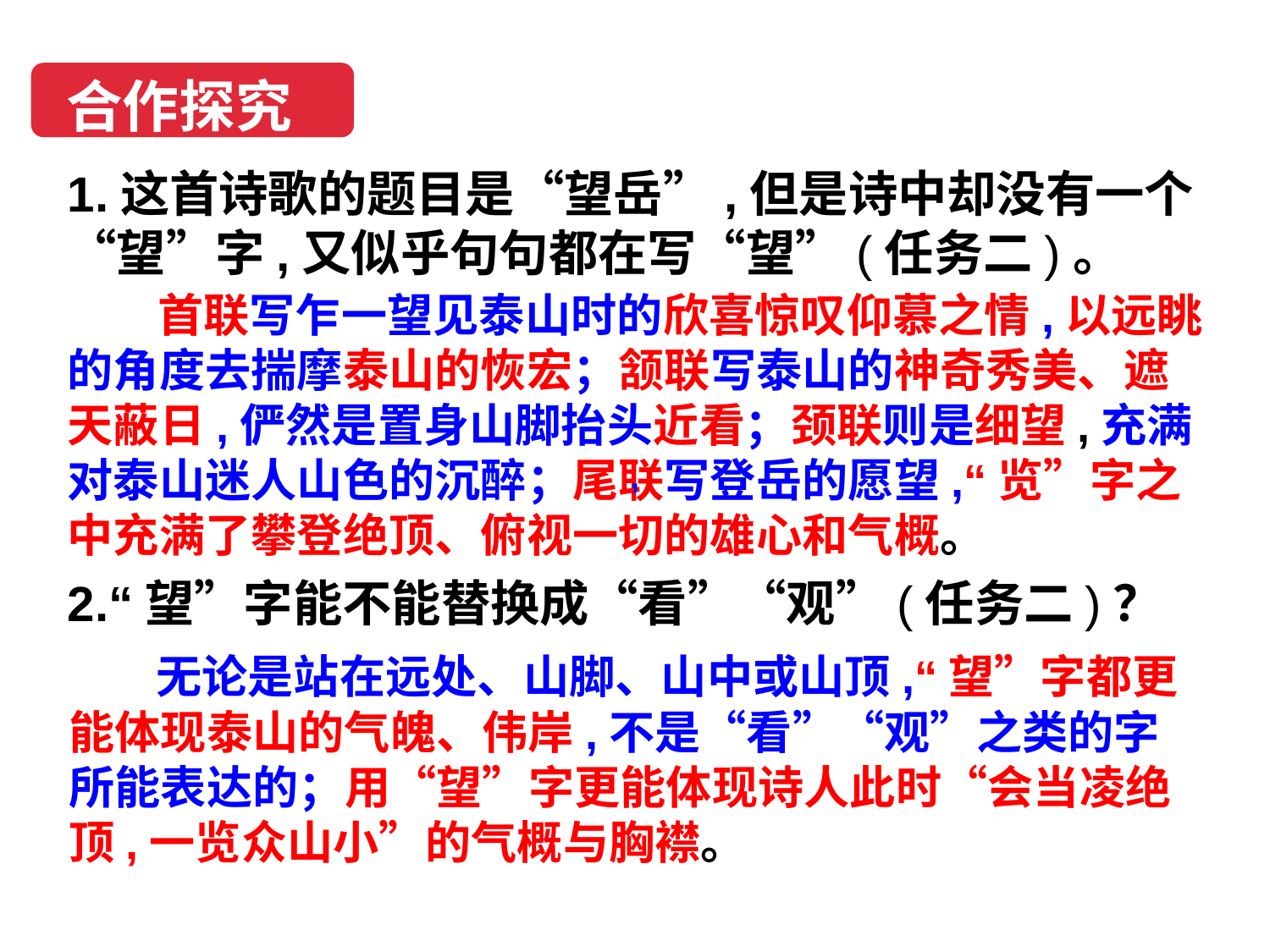

合作探究

1.这首诗歌的题目是“望岳”,但是诗中却没有一个“望”字,又似乎句句都在写“望”(任务二)。
       首联写乍一望见泰山时的欣喜惊叹仰慕之情,以远眺的角度去揣摩泰山的恢宏；颔联写泰山的神奇秀美、遮天蔽日,俨然是置身山脚抬头近看；颈联则是细望,充满对泰山迷人山色的沉醉；尾联写登岳的愿望,“览”字之中充满了攀登绝顶、俯视一切的雄心和气概。
,
2.“望”字能不能替换成“看”“观”(任务二)？
       无论是站在远处、山脚、山中或山顶,“望”字都更能体现泰山的气魄、伟岸,不是“看”“观”之类的字所能表达的；用“望”字更能体现诗人此时“会当凌绝顶,一览众山小”的气概与胸襟。